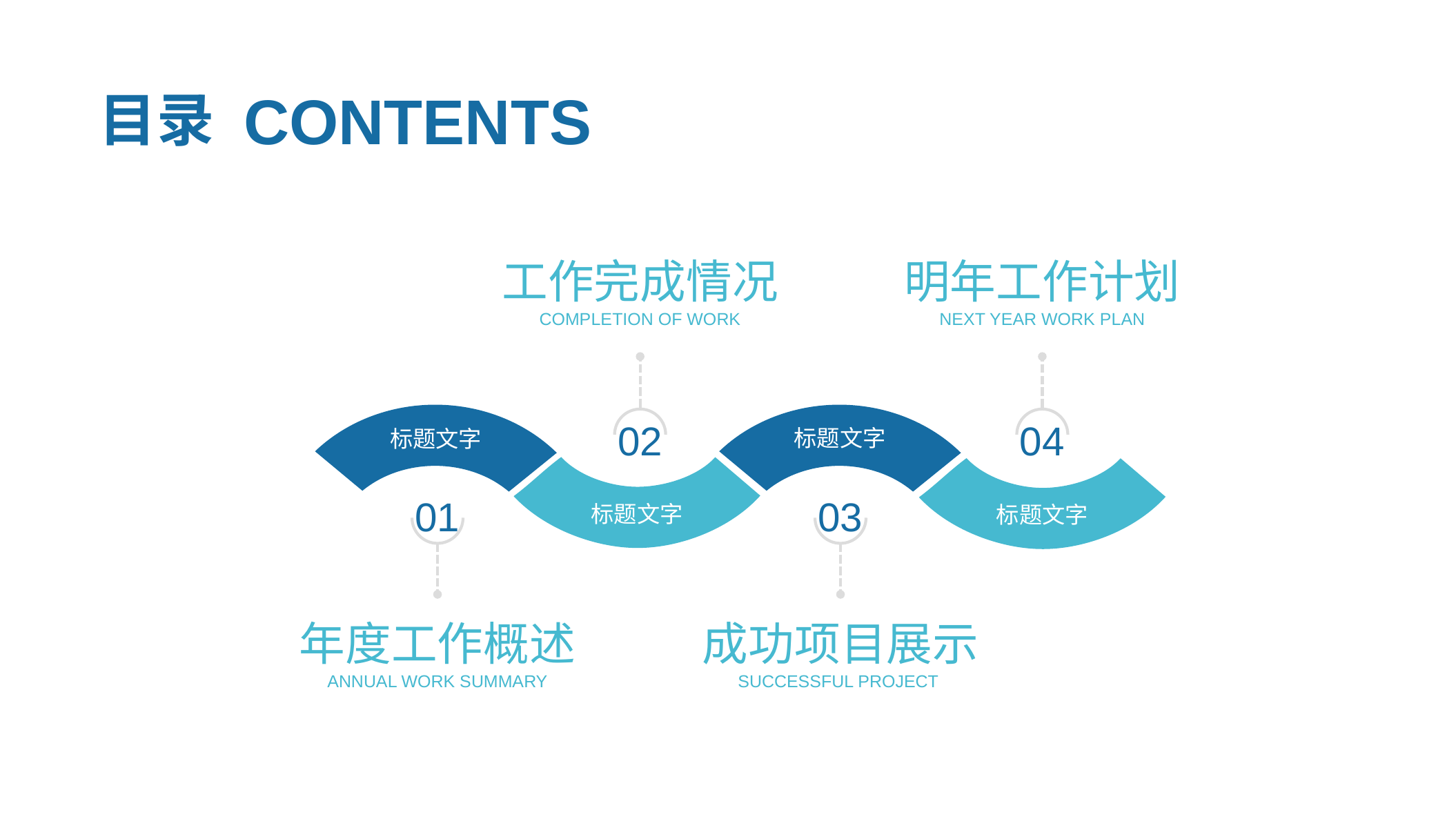

CONTENTS
目录
工作完成情况
COMPLETION OF WORK
明年工作计划
NEXT YEAR WORK PLAN

02

04
标题文字
标题文字
标题文字
标题文字
01

03

年度工作概述
ANNUAL WORK SUMMARY
成功项目展示
SUCCESSFUL PROJECT